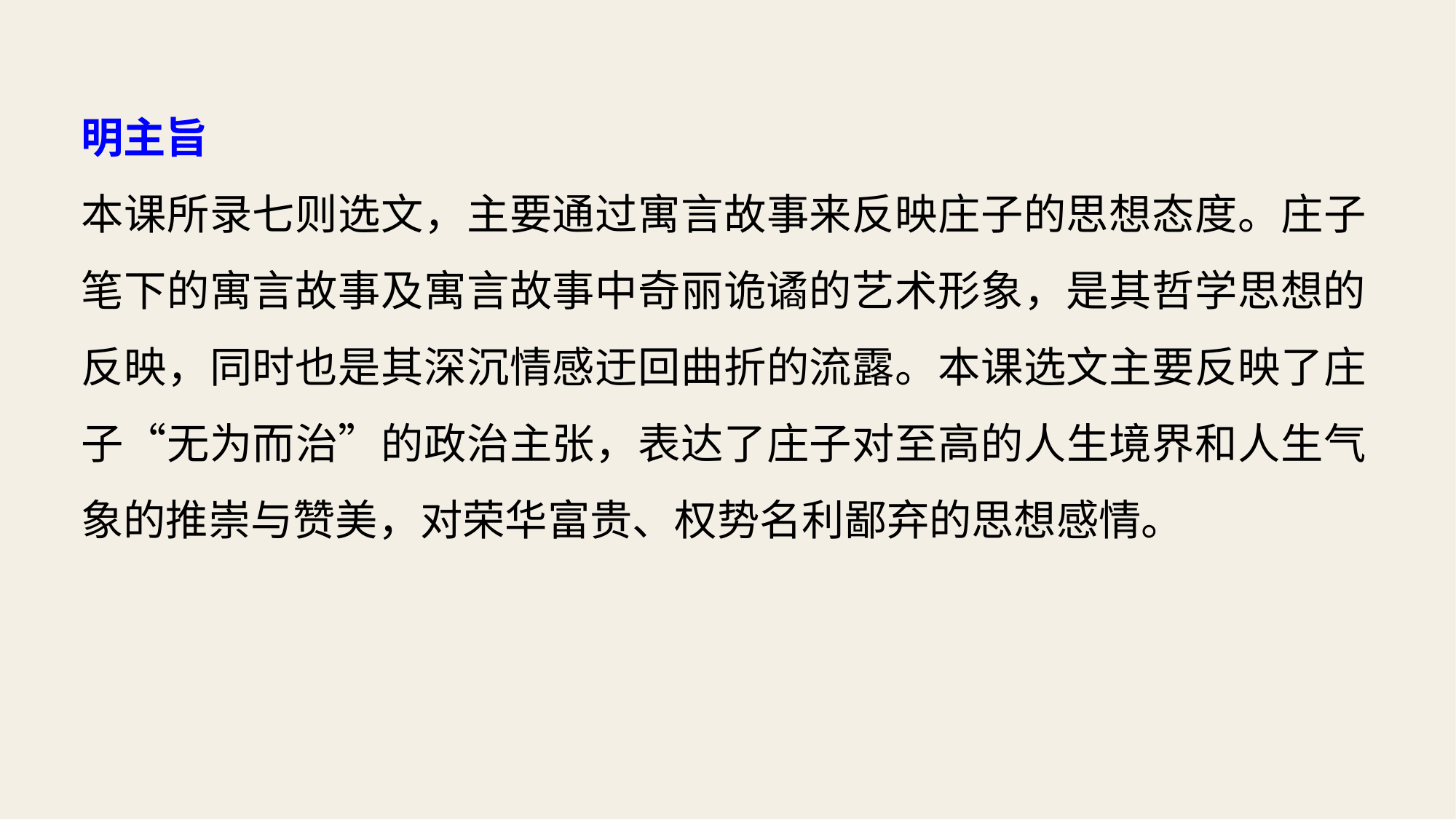

明主旨
本课所录七则选文，主要通过寓言故事来反映庄子的思想态度。庄子笔下的寓言故事及寓言故事中奇丽诡谲的艺术形象，是其哲学思想的反映，同时也是其深沉情感迂回曲折的流露。本课选文主要反映了庄子“无为而治”的政治主张，表达了庄子对至高的人生境界和人生气象的推崇与赞美，对荣华富贵、权势名利鄙弃的思想感情。